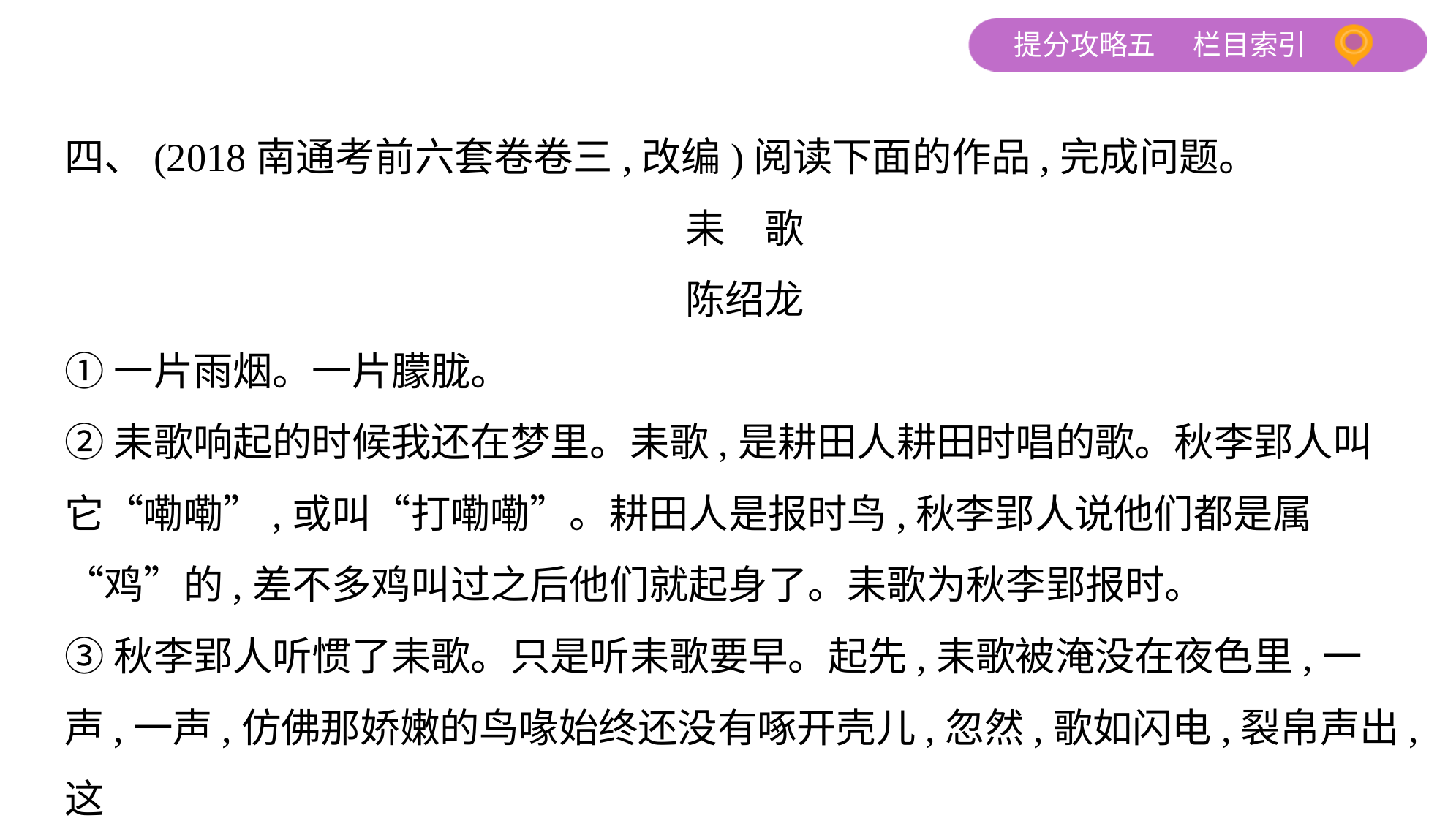

四、(2018南通考前六套卷卷三,改编)阅读下面的作品,完成问题。
耒　歌
陈绍龙
①一片雨烟。一片朦胧。
②耒歌响起的时候我还在梦里。耒歌,是耕田人耕田时唱的歌。秋李郢人叫
它“嘞嘞”,或叫“打嘞嘞”。耕田人是报时鸟,秋李郢人说他们都是属
“鸡”的,差不多鸡叫过之后他们就起身了。耒歌为秋李郢报时。
③秋李郢人听惯了耒歌。只是听耒歌要早。起先,耒歌被淹没在夜色里,一
声,一声,仿佛那娇嫩的鸟喙始终还没有啄开壳儿,忽然,歌如闪电,裂帛声出,这